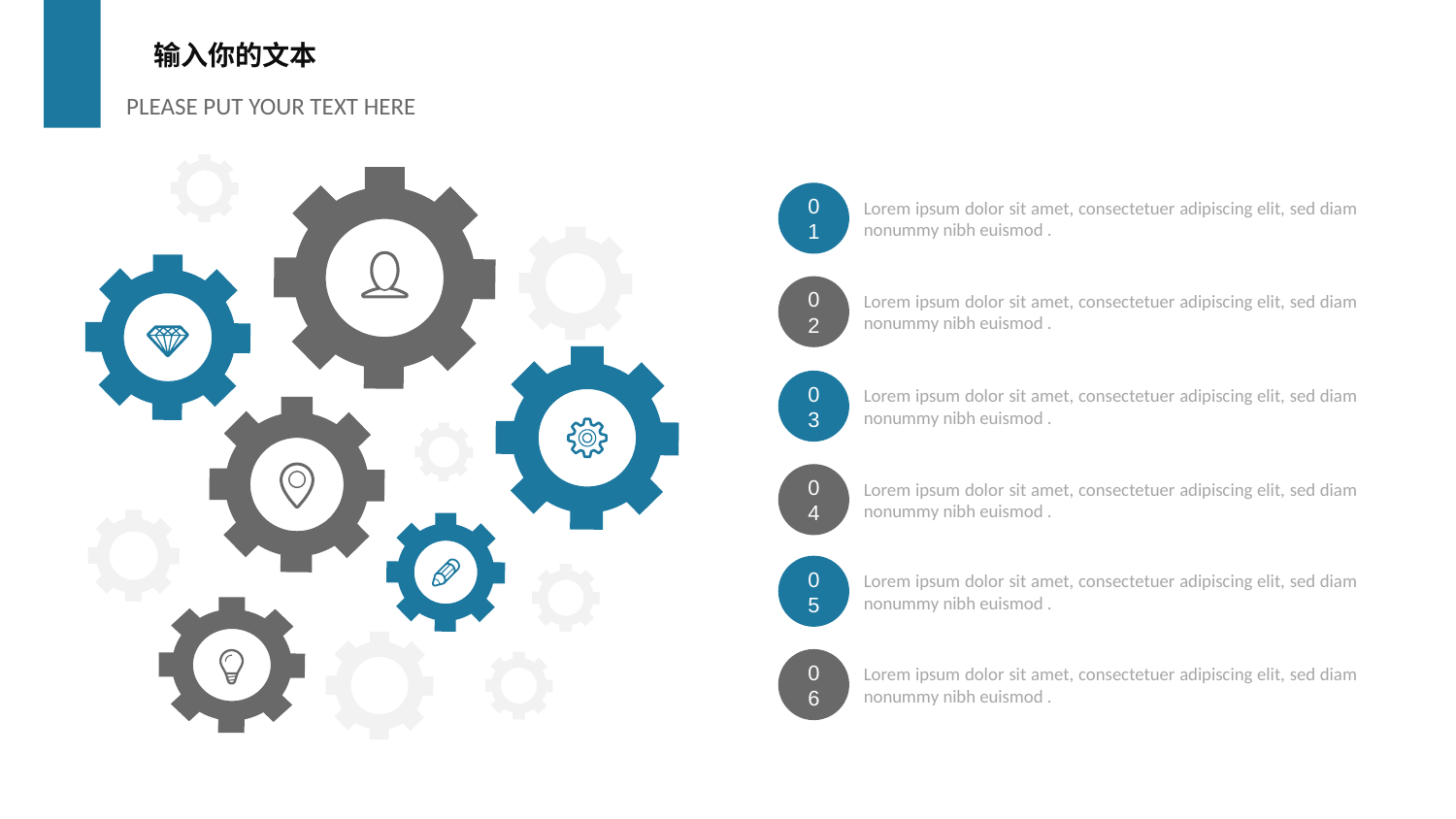

输入你的文本
PLEASE PUT YOUR TEXT HERE

01
Lorem ipsum dolor sit amet, consectetuer adipiscing elit, sed diam nonummy nibh euismod .

02
Lorem ipsum dolor sit amet, consectetuer adipiscing elit, sed diam nonummy nibh euismod .

03
Lorem ipsum dolor sit amet, consectetuer adipiscing elit, sed diam nonummy nibh euismod .

04
Lorem ipsum dolor sit amet, consectetuer adipiscing elit, sed diam nonummy nibh euismod .

05
Lorem ipsum dolor sit amet, consectetuer adipiscing elit, sed diam nonummy nibh euismod .

06
Lorem ipsum dolor sit amet, consectetuer adipiscing elit, sed diam nonummy nibh euismod .